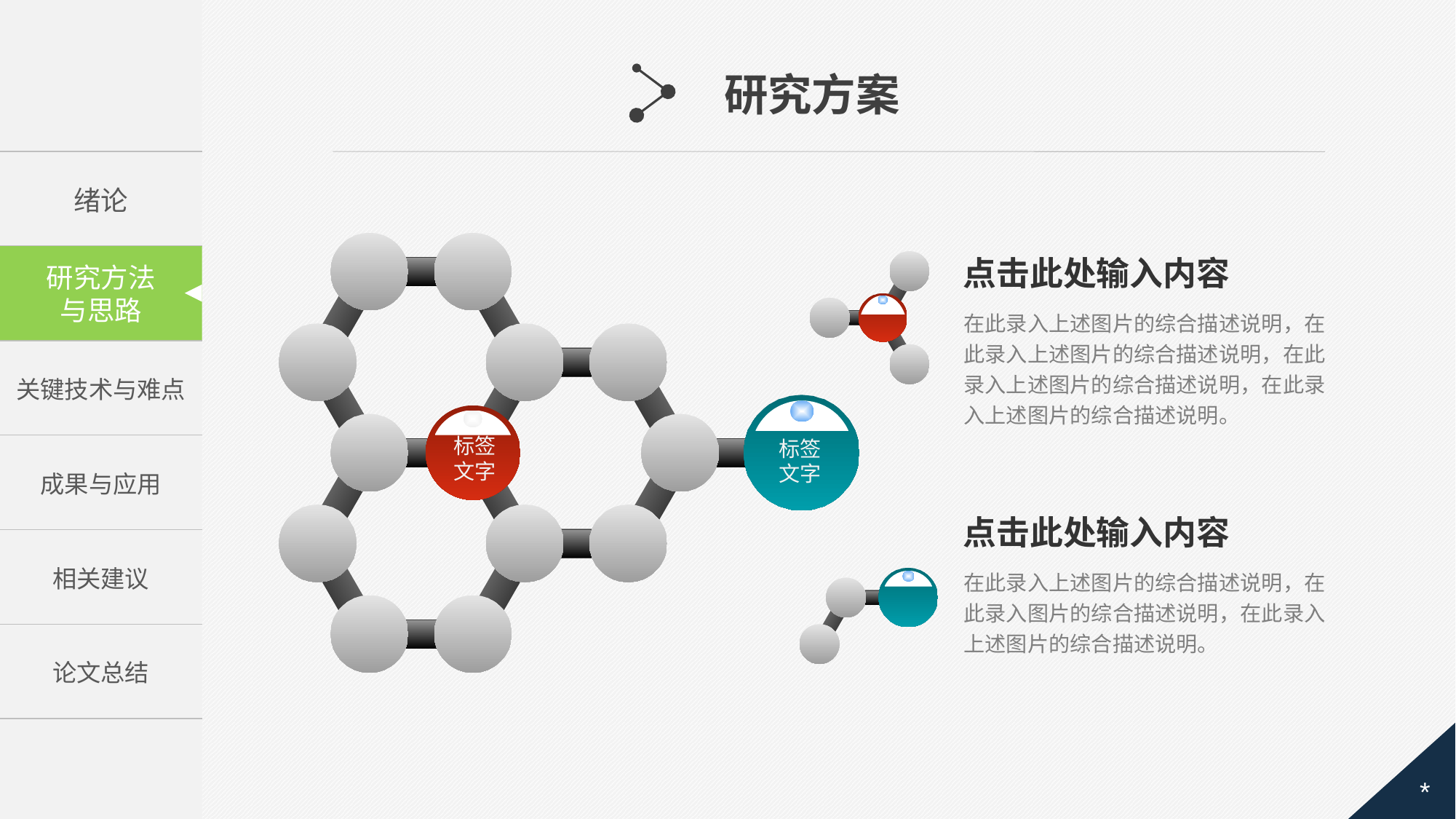

研究方案

| 绪论 |
| --- |
| 研究方法与思路 |
| 关键技术与难点 |
| 成果与应用 |
| 相关建议 |
| 论文总结 |

研究方法
与思路

点击此处输入内容

在此录入上述图片的综合描述说明，在此录入上述图片的综合描述说明，在此录入上述图片的综合描述说明，在此录入上述图片的综合描述说明。
标签文字
标签文字
点击此处输入内容
在此录入上述图片的综合描述说明，在此录入图片的综合描述说明，在此录入上述图片的综合描述说明。

*